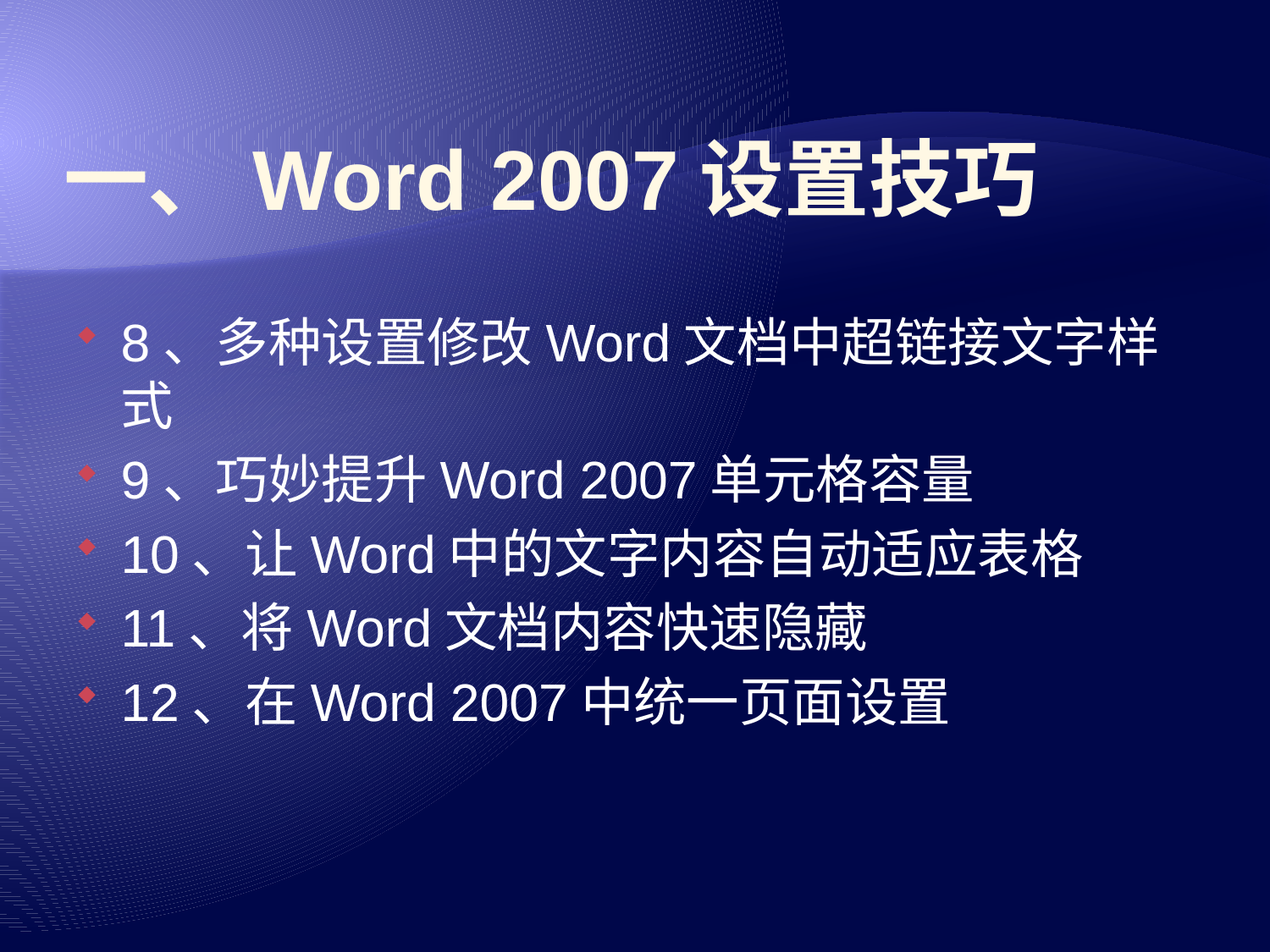

# 一、Word 2007设置技巧
8、多种设置修改Word文档中超链接文字样式
9、巧妙提升Word 2007单元格容量
10、让Word中的文字内容自动适应表格
11、将Word文档内容快速隐藏
12、在Word 2007中统一页面设置